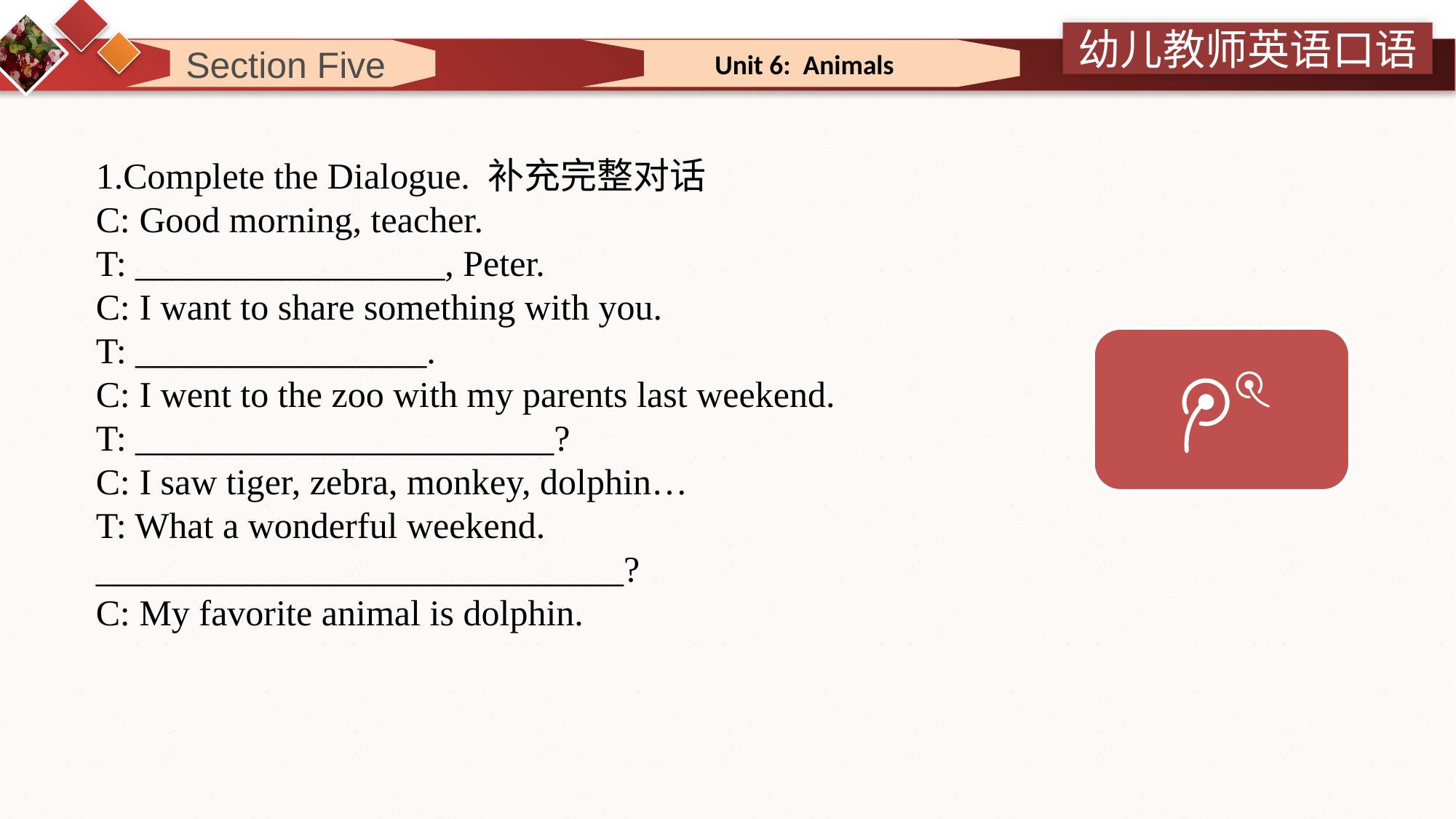

Section Five
 Unit 6:  Animals
1.Complete the Dialogue. 补充完整对话
C: Good morning, teacher.
T: _________________, Peter.
C: I want to share something with you.
T: ________________.
C: I went to the zoo with my parents last weekend.
T: _______________________?
C: I saw tiger, zebra, monkey, dolphin…
T: What a wonderful weekend. _____________________________?
C: My favorite animal is dolphin.